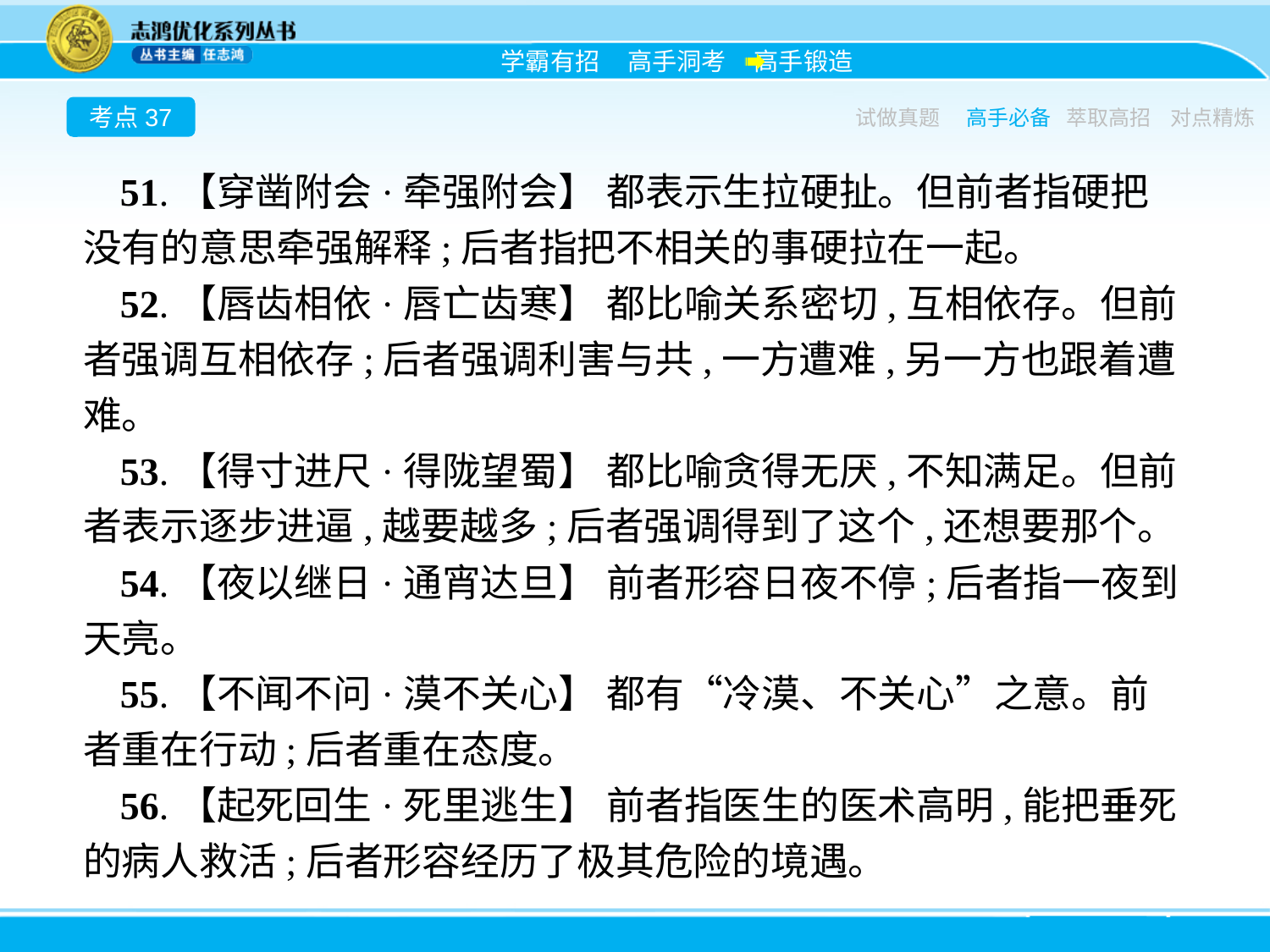

考点37
试做真题
高手必备
萃取高招
对点精炼
51.【穿凿附会·牵强附会】 都表示生拉硬扯。但前者指硬把没有的意思牵强解释;后者指把不相关的事硬拉在一起。
52.【唇齿相依·唇亡齿寒】 都比喻关系密切,互相依存。但前者强调互相依存;后者强调利害与共,一方遭难,另一方也跟着遭难。
53.【得寸进尺·得陇望蜀】 都比喻贪得无厌,不知满足。但前者表示逐步进逼,越要越多;后者强调得到了这个,还想要那个。
54.【夜以继日·通宵达旦】 前者形容日夜不停;后者指一夜到天亮。
55.【不闻不问·漠不关心】 都有“冷漠、不关心”之意。前者重在行动;后者重在态度。
56.【起死回生·死里逃生】 前者指医生的医术高明,能把垂死的病人救活;后者形容经历了极其危险的境遇。